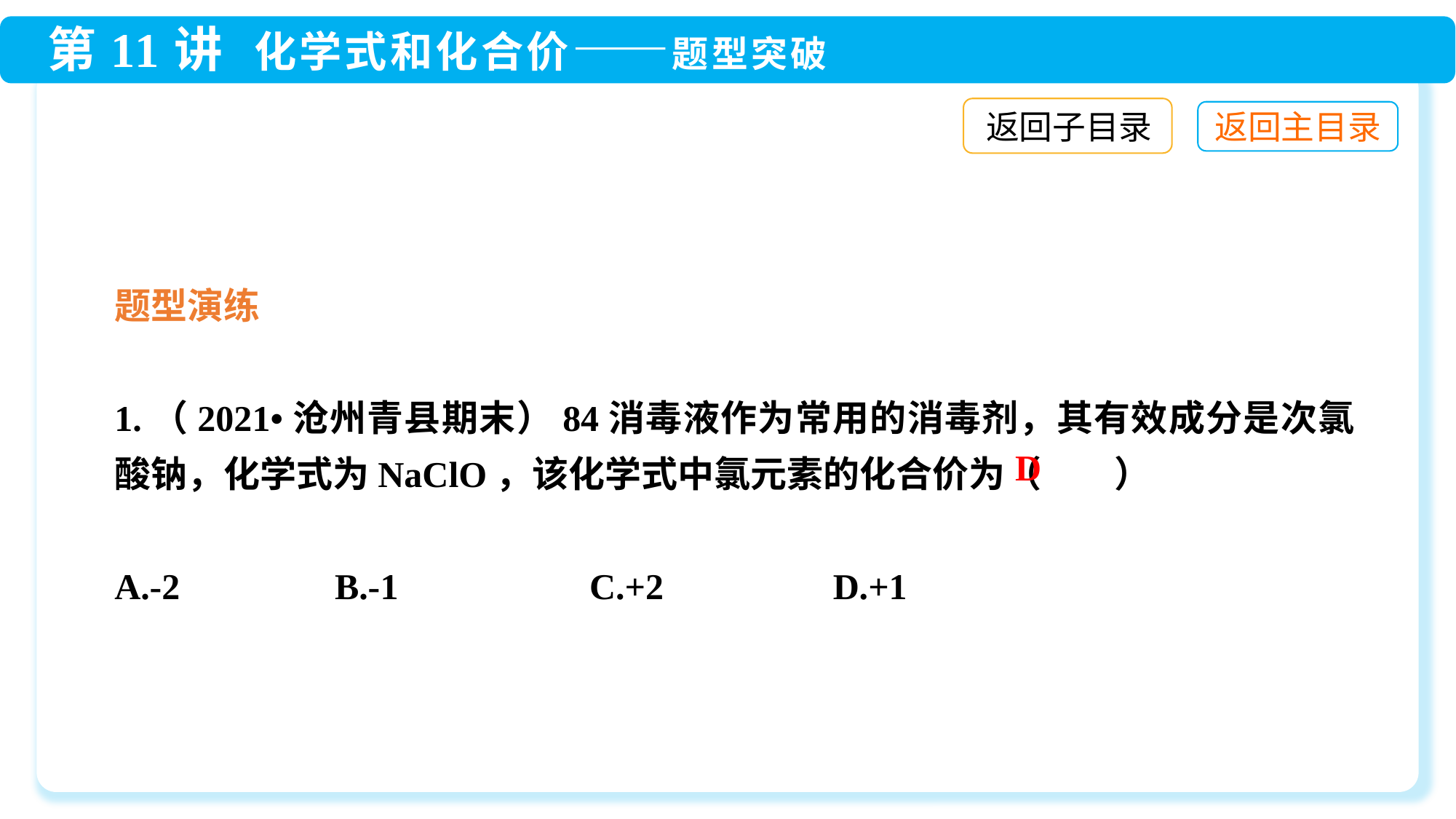

返回子目录
题型演练

1.（2021•沧州青县期末）84消毒液作为常用的消毒剂，其有效成分是次氯酸钠，化学式为NaClO，该化学式中氯元素的化合价为（　　）

A.-2                 B.-1                     C.+2	       D.+1
D